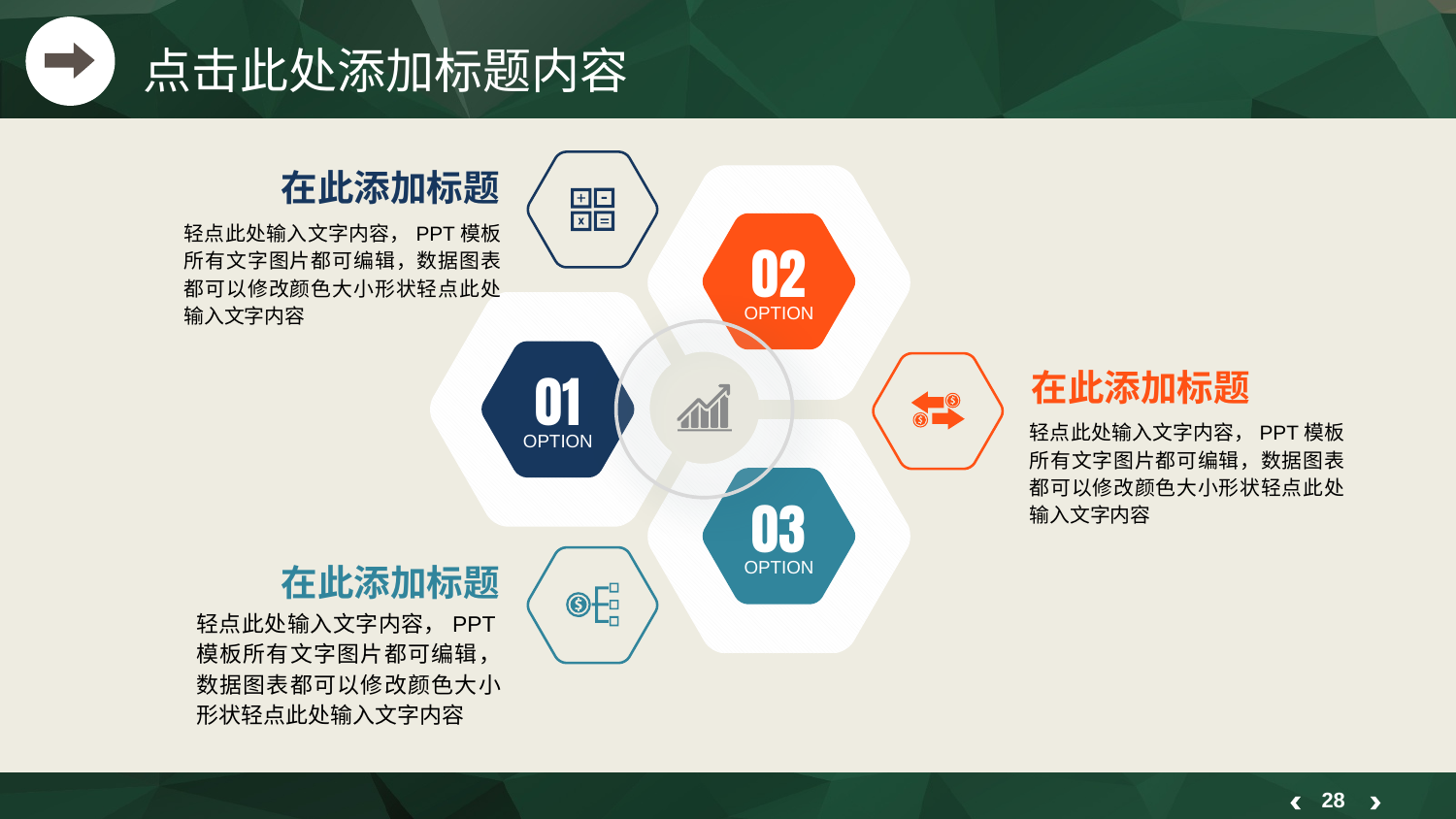

点击此处添加标题内容

在此添加标题
轻点此处输入文字内容，PPT模板所有文字图片都可编辑，数据图表都可以修改颜色大小形状轻点此处输入文字内容

02
OPTION

01
OPTION

在此添加标题
轻点此处输入文字内容，PPT模板所有文字图片都可编辑，数据图表都可以修改颜色大小形状轻点此处输入文字内容

03
OPTION

在此添加标题
轻点此处输入文字内容，PPT模板所有文字图片都可编辑，数据图表都可以修改颜色大小形状轻点此处输入文字内容